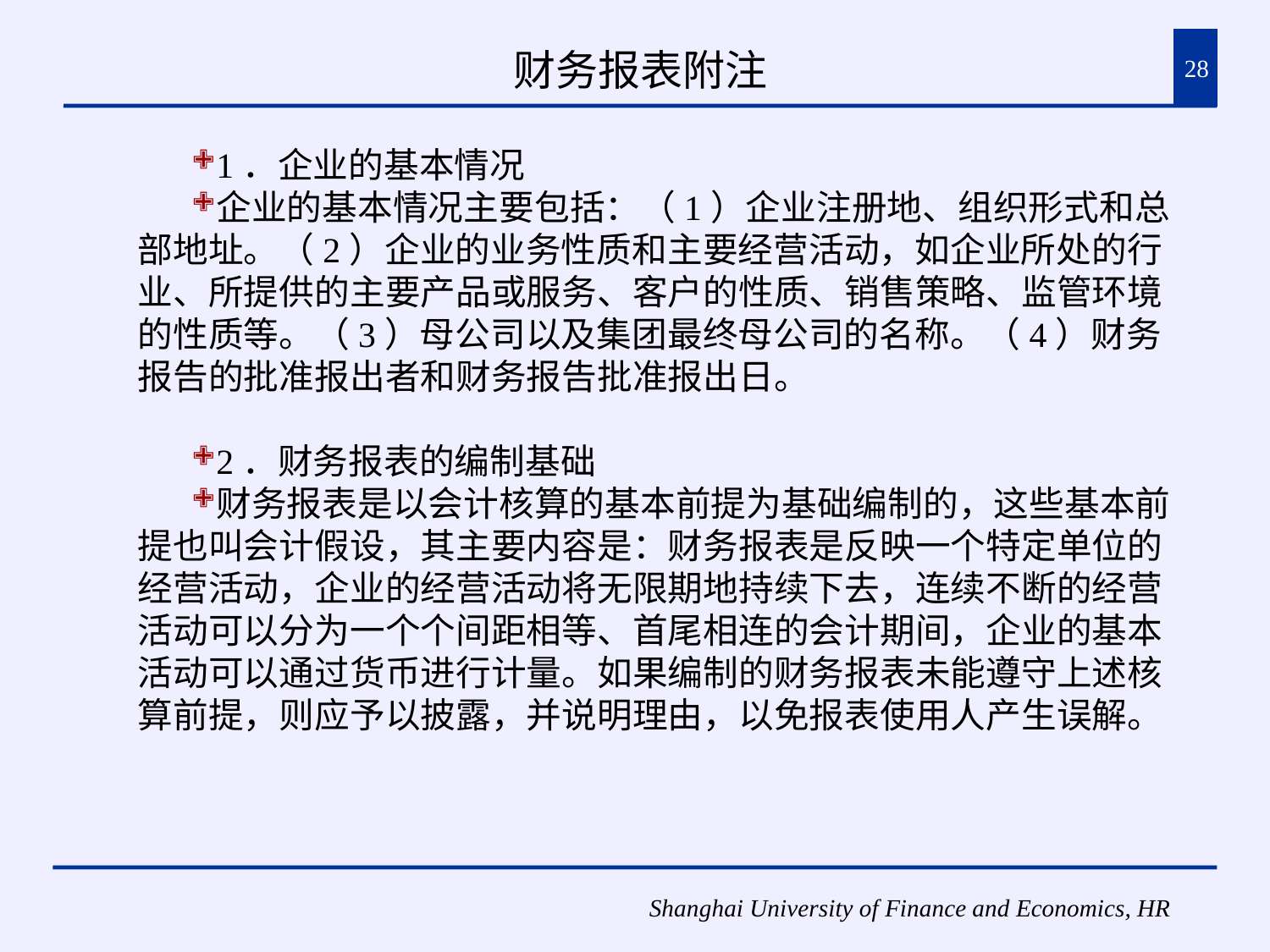

# 财务报表附注
28
1．企业的基本情况
企业的基本情况主要包括：（1）企业注册地、组织形式和总部地址。（2）企业的业务性质和主要经营活动，如企业所处的行业、所提供的主要产品或服务、客户的性质、销售策略、监管环境的性质等。（3）母公司以及集团最终母公司的名称。（4）财务报告的批准报出者和财务报告批准报出日。

2．财务报表的编制基础
财务报表是以会计核算的基本前提为基础编制的，这些基本前提也叫会计假设，其主要内容是：财务报表是反映一个特定单位的经营活动，企业的经营活动将无限期地持续下去，连续不断的经营活动可以分为一个个间距相等、首尾相连的会计期间，企业的基本活动可以通过货币进行计量。如果编制的财务报表未能遵守上述核算前提，则应予以披露，并说明理由，以免报表使用人产生误解。